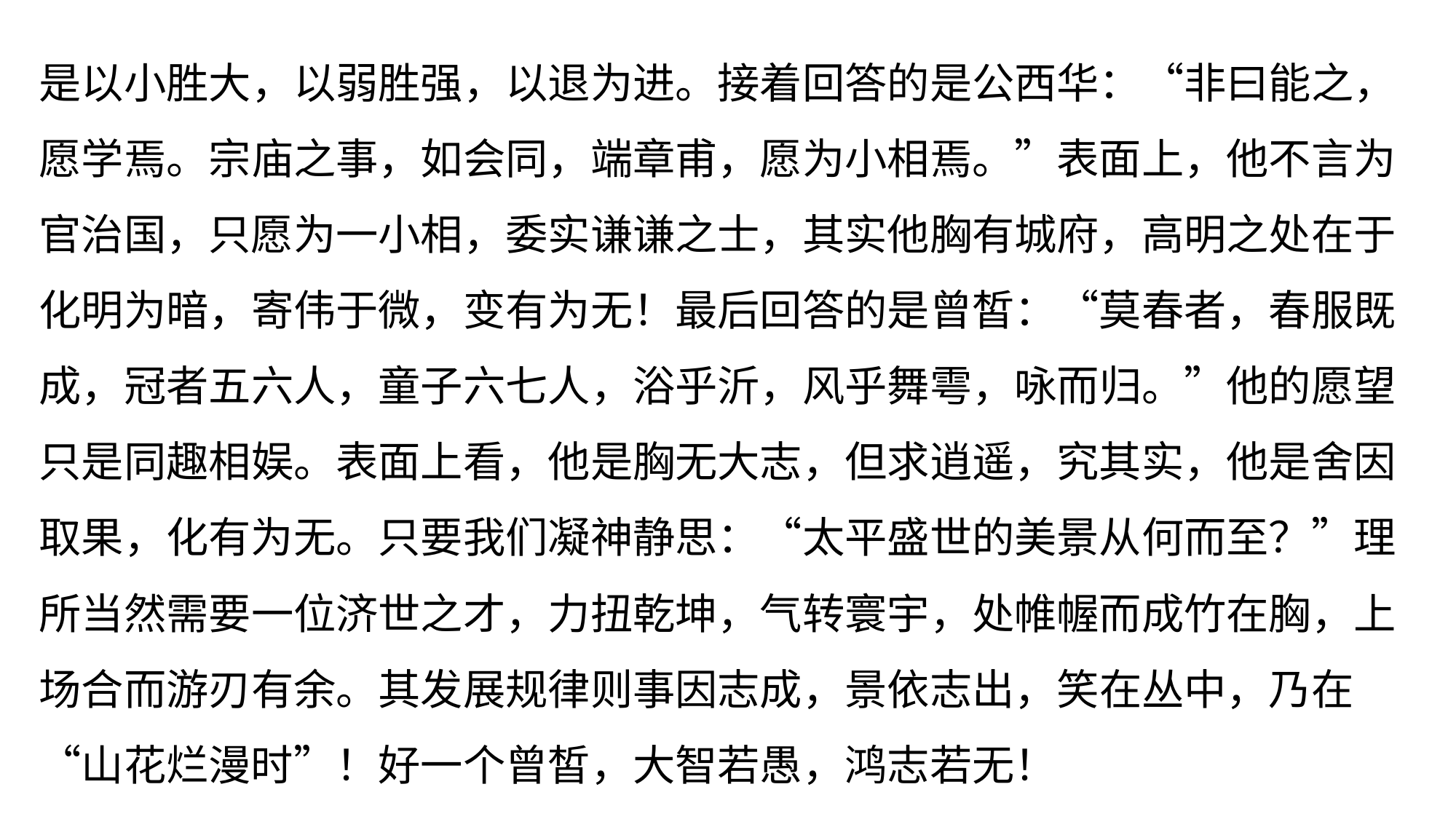

是以小胜大，以弱胜强，以退为进。接着回答的是公西华：“非曰能之，愿学焉。宗庙之事，如会同，端章甫，愿为小相焉。”表面上，他不言为官治国，只愿为一小相，委实谦谦之士，其实他胸有城府，高明之处在于化明为暗，寄伟于微，变有为无！最后回答的是曾皙：“莫春者，春服既成，冠者五六人，童子六七人，浴乎沂，风乎舞雩，咏而归。”他的愿望只是同趣相娱。表面上看，他是胸无大志，但求逍遥，究其实，他是舍因取果，化有为无。只要我们凝神静思：“太平盛世的美景从何而至？”理所当然需要一位济世之才，力扭乾坤，气转寰宇，处帷幄而成竹在胸，上场合而游刃有余。其发展规律则事因志成，景依志出，笑在丛中，乃在“山花烂漫时”！好一个曾皙，大智若愚，鸿志若无！